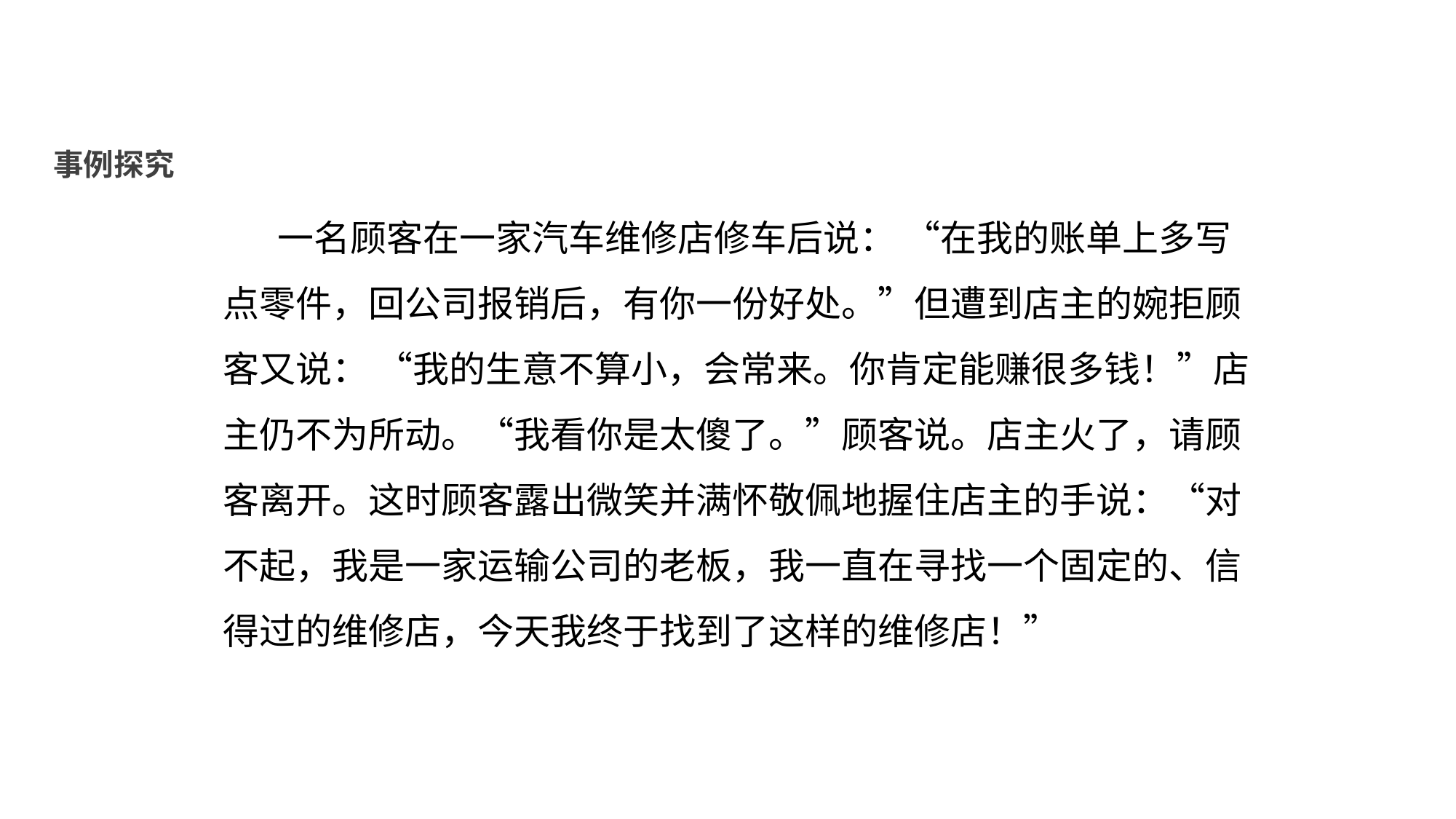

事例探究
一名顾客在一家汽车维修店修车后说： “在我的账单上多写点零件，回公司报销后，有你一份好处。”但遭到店主的婉拒顾客又说： “我的生意不算小，会常来。你肯定能赚很多钱！”店主仍不为所动。“我看你是太傻了。”顾客说。店主火了，请顾客离开。这时顾客露出微笑并满怀敬佩地握住店主的手说：“对不起，我是一家运输公司的老板，我一直在寻找一个固定的、信得过的维修店，今天我终于找到了这样的维修店！”